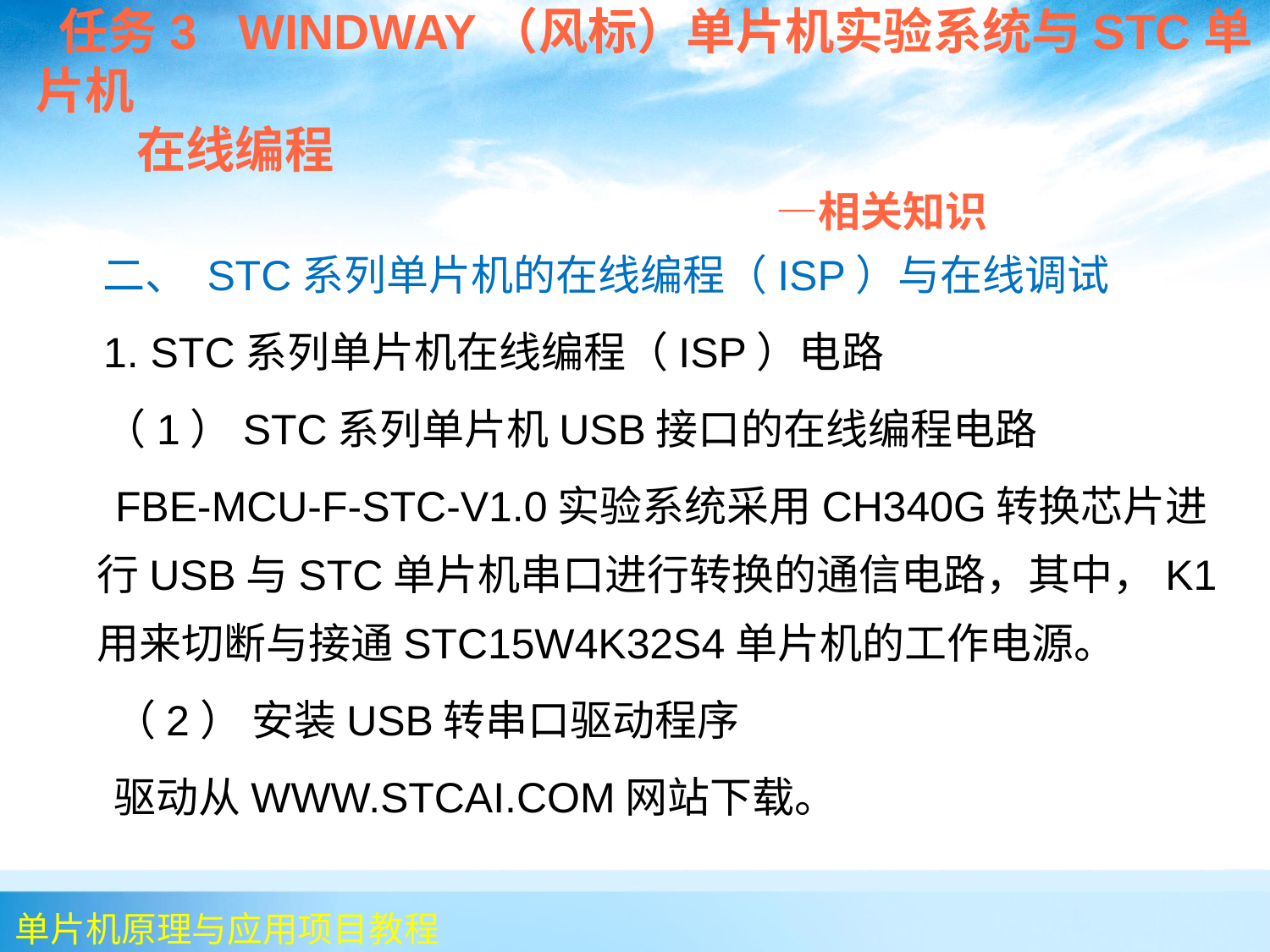

任务3   WINDWAY（风标）单片机实验系统与STC单片机
         在线编程
                                                                  —相关知识
    二、 STC系列单片机的在线编程（ISP）与在线调试
    1. STC系列单片机在线编程（ISP）电路
    （1）STC系列单片机USB接口的在线编程电路
     FBE-MCU-F-STC-V1.0实验系统采用CH340G转换芯片进行USB与STC单片机串口进行转换的通信电路，其中，K1用来切断与接通STC15W4K32S4单片机的工作电源。
     （2） 安装USB转串口驱动程序
     驱动从WWW.STCAI.COM网站下载。